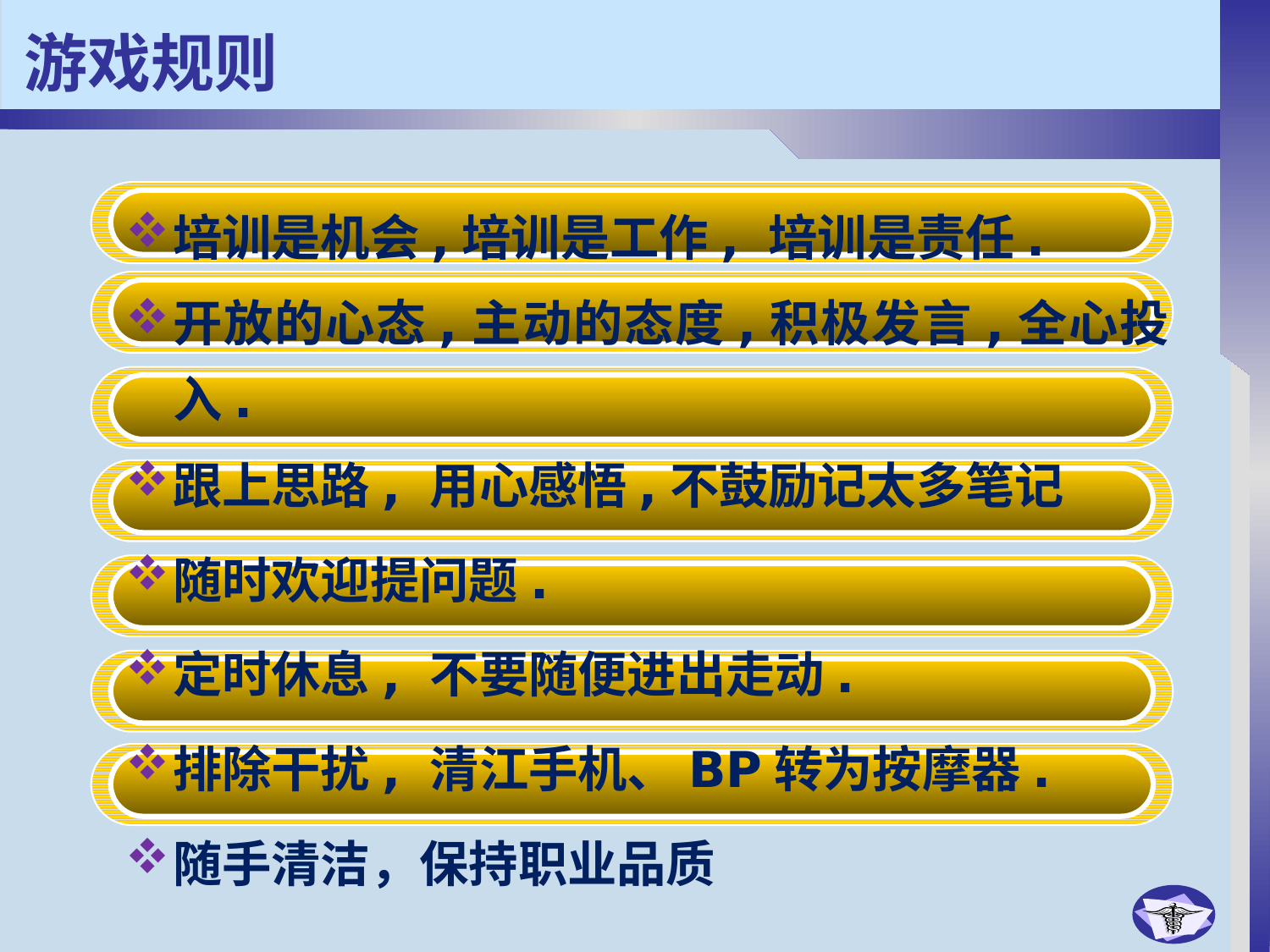

# 游戏规则

培训是机会,培训是工作, 培训是责任.
开放的心态,主动的态度,积极发言,全心投入.
跟上思路, 用心感悟,不鼓励记太多笔记
随时欢迎提问题.
定时休息, 不要随便进出走动.
排除干扰, 清江手机、BP转为按摩器.
随手清洁，保持职业品质